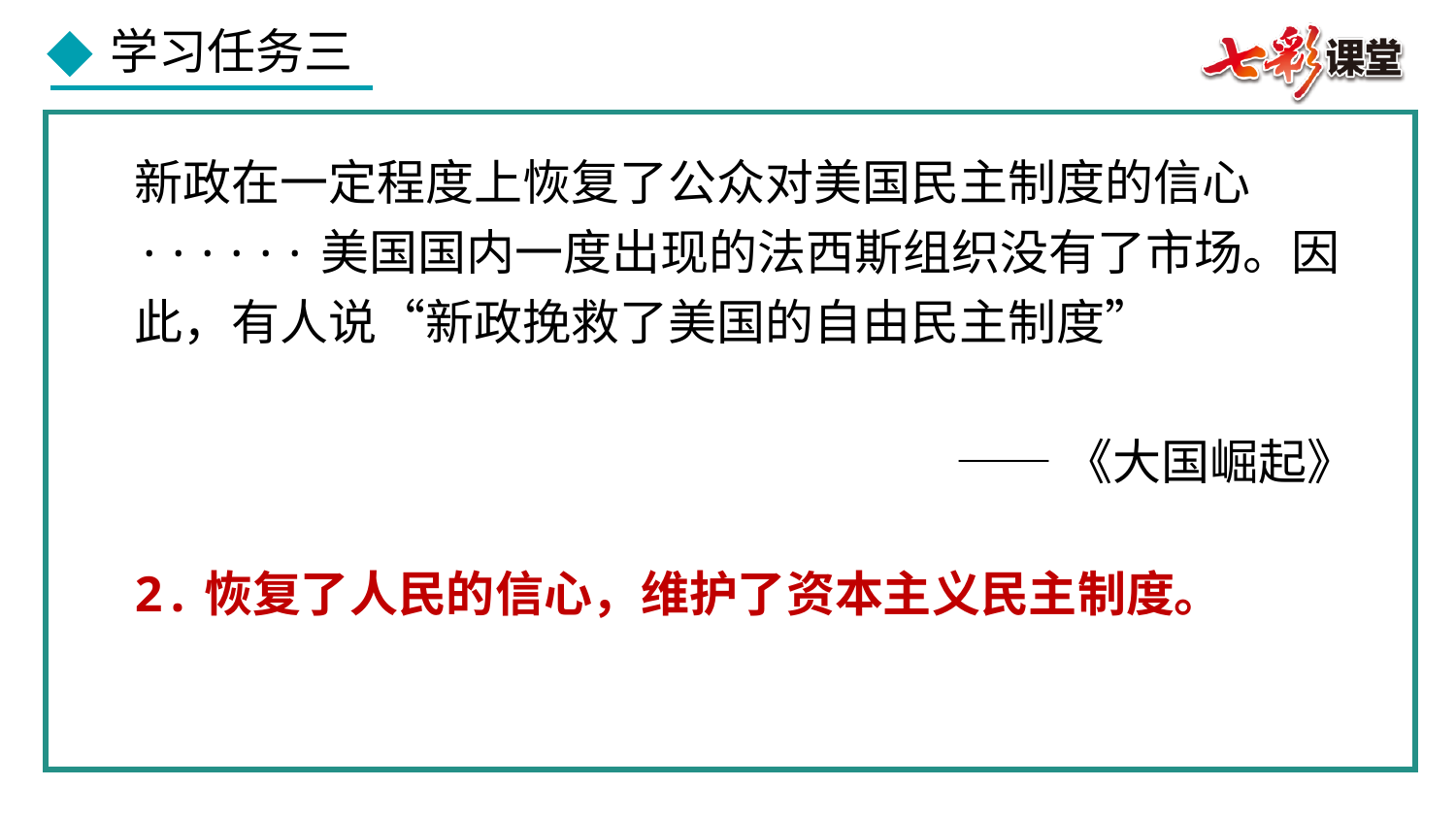

新政在一定程度上恢复了公众对美国民主制度的信心······美国国内一度出现的法西斯组织没有了市场。因此，有人说“新政挽救了美国的自由民主制度”
——《大国崛起》
2.恢复了人民的信心，维护了资本主义民主制度。